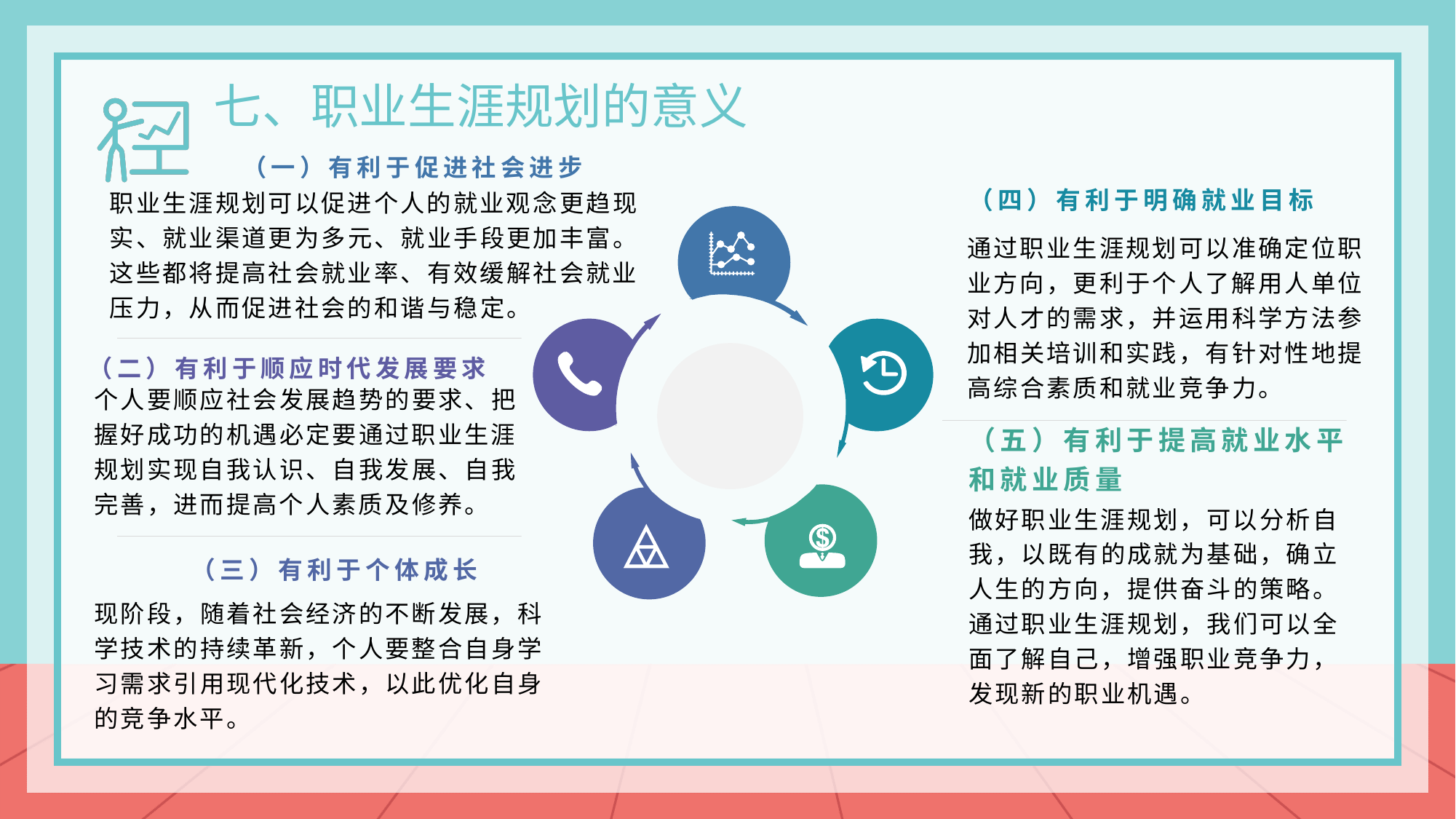

七、职业生涯规划的意义
（一）有利于促进社会进步
（四）有利于明确就业目标
职业生涯规划可以促进个人的就业观念更趋现实、就业渠道更为多元、就业手段更加丰富。这些都将提高社会就业率、有效缓解社会就业压力，从而促进社会的和谐与稳定。

通过职业生涯规划可以准确定位职业方向，更利于个人了解用人单位对人才的需求，并运用科学方法参加相关培训和实践，有针对性地提高综合素质和就业竞争力。

（二）有利于顺应时代发展要求

个人要顺应社会发展趋势的要求、把握好成功的机遇必定要通过职业生涯规划实现自我认识、自我发展、自我完善，进而提高个人素质及修养。
（五）有利于提高就业水平和就业质量

做好职业生涯规划，可以分析自我，以既有的成就为基础，确立人生的方向，提供奋斗的策略。通过职业生涯规划，我们可以全面了解自己，增强职业竞争力，发现新的职业机遇。

（三）有利于个体成长
现阶段，随着社会经济的不断发展，科学技术的持续革新，个人要整合自身学习需求引用现代化技术，以此优化自身的竞争水平。